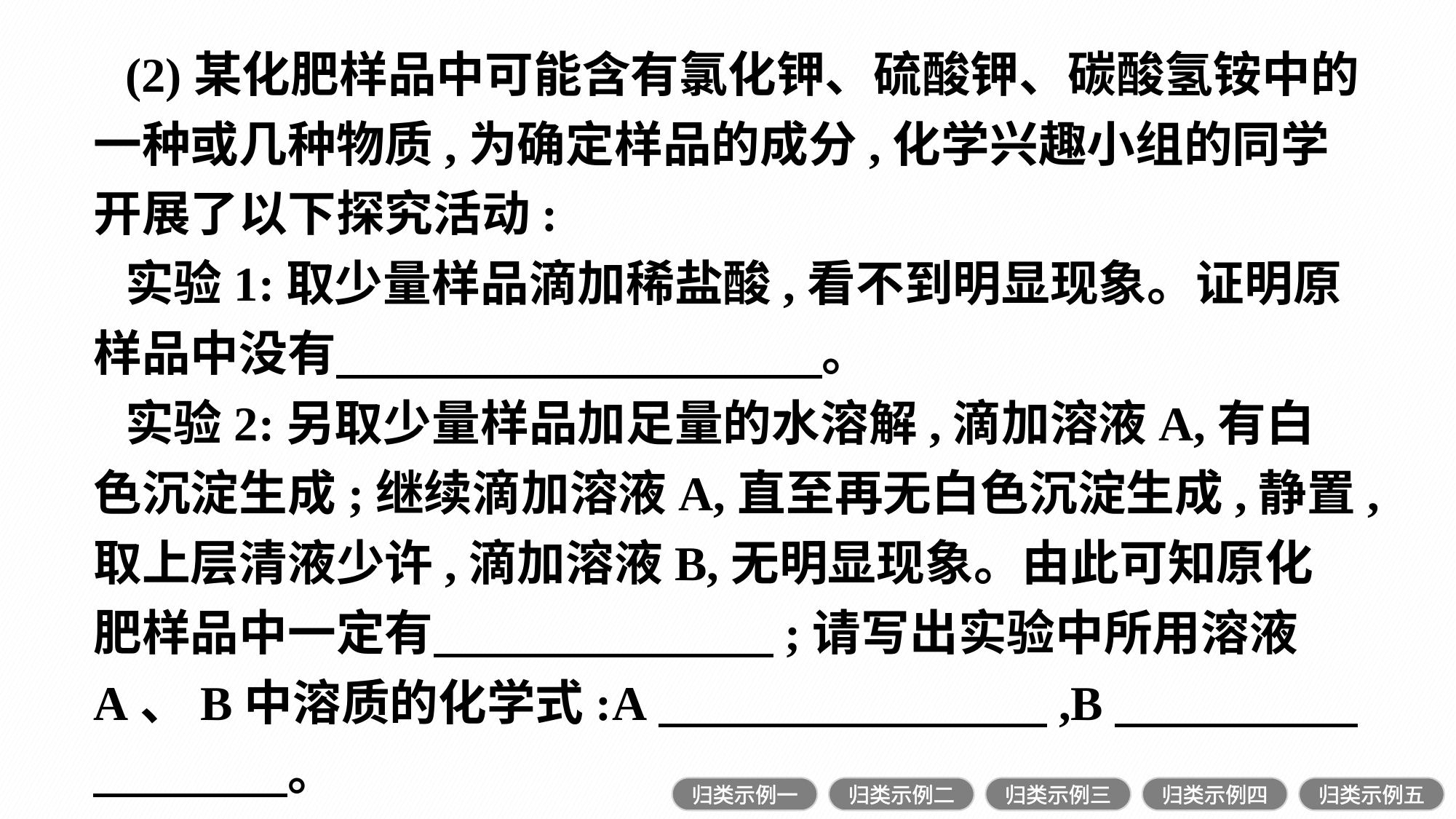

(2)某化肥样品中可能含有氯化钾、硫酸钾、碳酸氢铵中的一种或几种物质,为确定样品的成分,化学兴趣小组的同学开展了以下探究活动:
实验1:取少量样品滴加稀盐酸,看不到明显现象。证明原样品中没有　　　　　　　　　　。
实验2:另取少量样品加足量的水溶解,滴加溶液A,有白色沉淀生成;继续滴加溶液A,直至再无白色沉淀生成,静置,取上层清液少许,滴加溶液B,无明显现象。由此可知原化肥样品中一定有　　　　　　　;请写出实验中所用溶液A、B中溶质的化学式:A　　　　　　　　,B　　　　　　　　　。